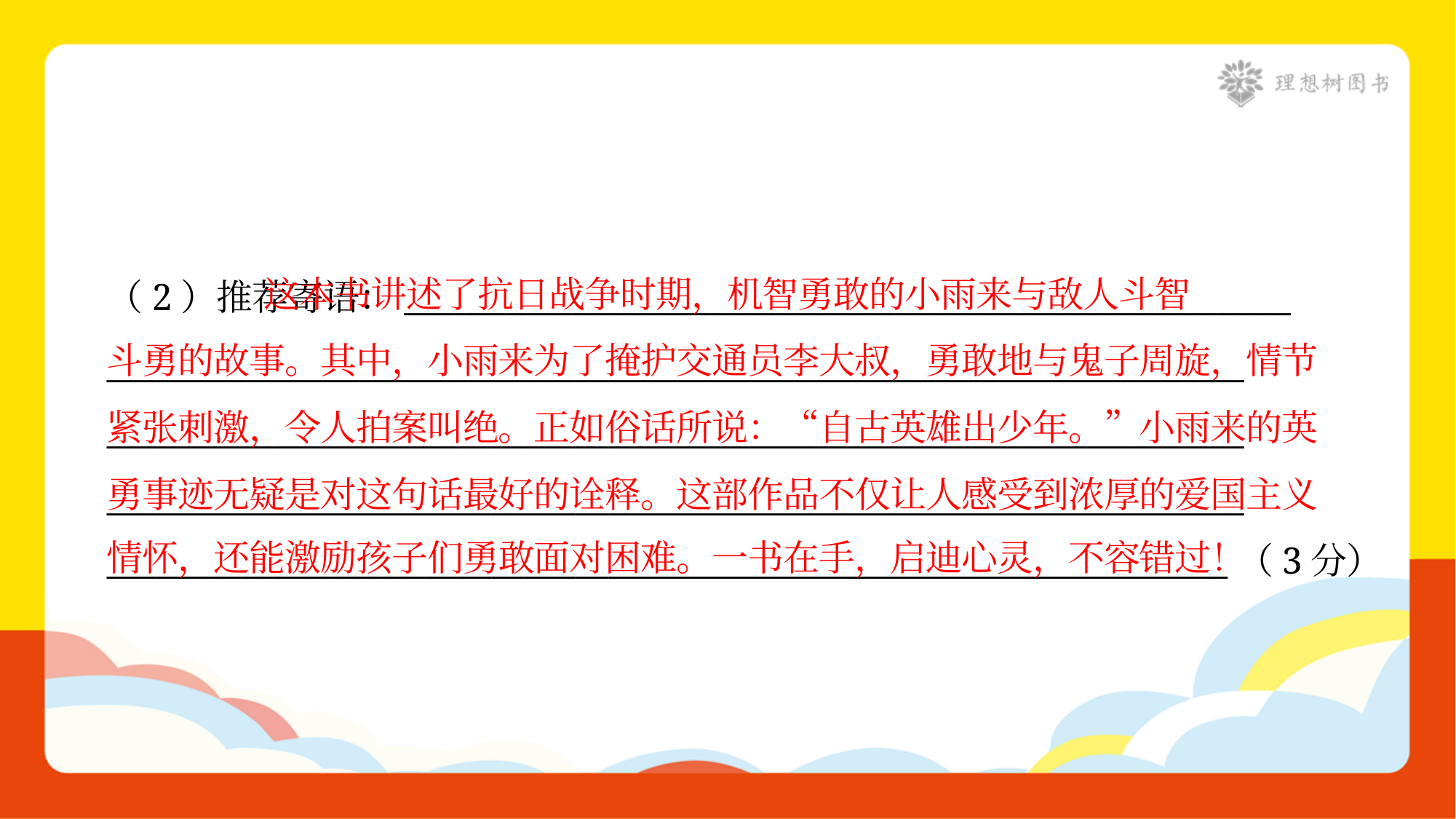

这本书讲述了抗日战争时期，机智勇敢的小雨来与敌人斗智
斗勇的故事。其中，小雨来为了掩护交通员李大叔，勇敢地与鬼子周旋，情节
紧张刺激，令人拍案叫绝。正如俗话所说：“自古英雄出少年。”小雨来的英
勇事迹无疑是对这句话最好的诠释。这部作品不仅让人感受到浓厚的爱国主义
情怀，还能激励孩子们勇敢面对困难。一书在手，启迪心灵，不容错过！
（2）推荐寄语：_____________________________________________________
____________________________________________________________________
____________________________________________________________________
____________________________________________________________________
___________________________________________________________________（3分）